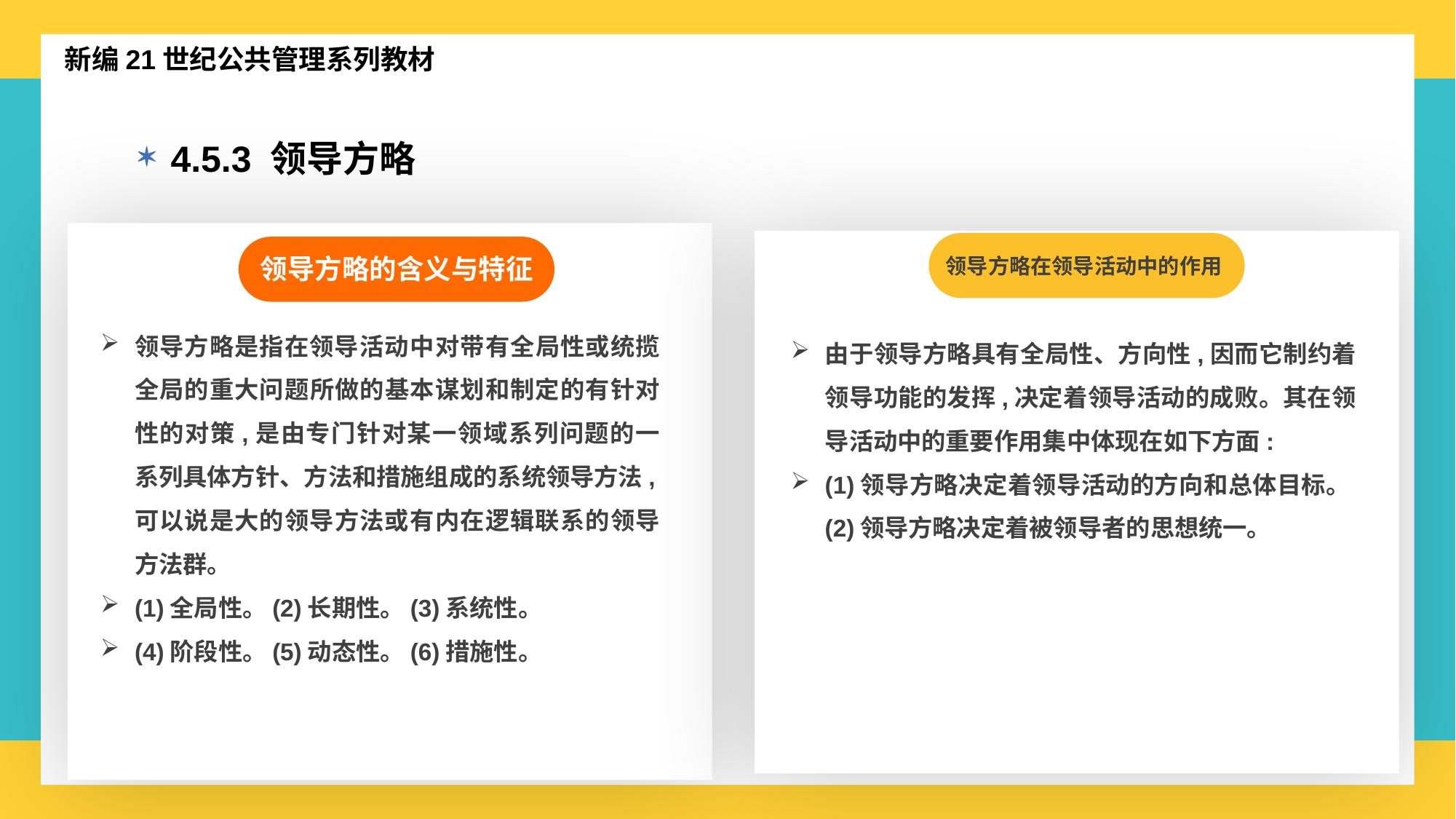

新编21世纪公共管理系列教材
4.5.3 领导方略

领导方略的含义与特征
领导方略是指在领导活动中对带有全局性或统揽全局的重大问题所做的基本谋划和制定的有针对性的对策,是由专门针对某一领域系列问题的一系列具体方针、方法和措施组成的系统领导方法,可以说是大的领导方法或有内在逻辑联系的领导方法群。
(1)全局性。(2)长期性。(3)系统性。
(4)阶段性。(5)动态性。(6)措施性。

领导方略在领导活动中的作用
由于领导方略具有全局性、方向性,因而它制约着领导功能的发挥,决定着领导活动的成败。其在领导活动中的重要作用集中体现在如下方面:
(1)领导方略决定着领导活动的方向和总体目标。(2)领导方略决定着被领导者的思想统一。